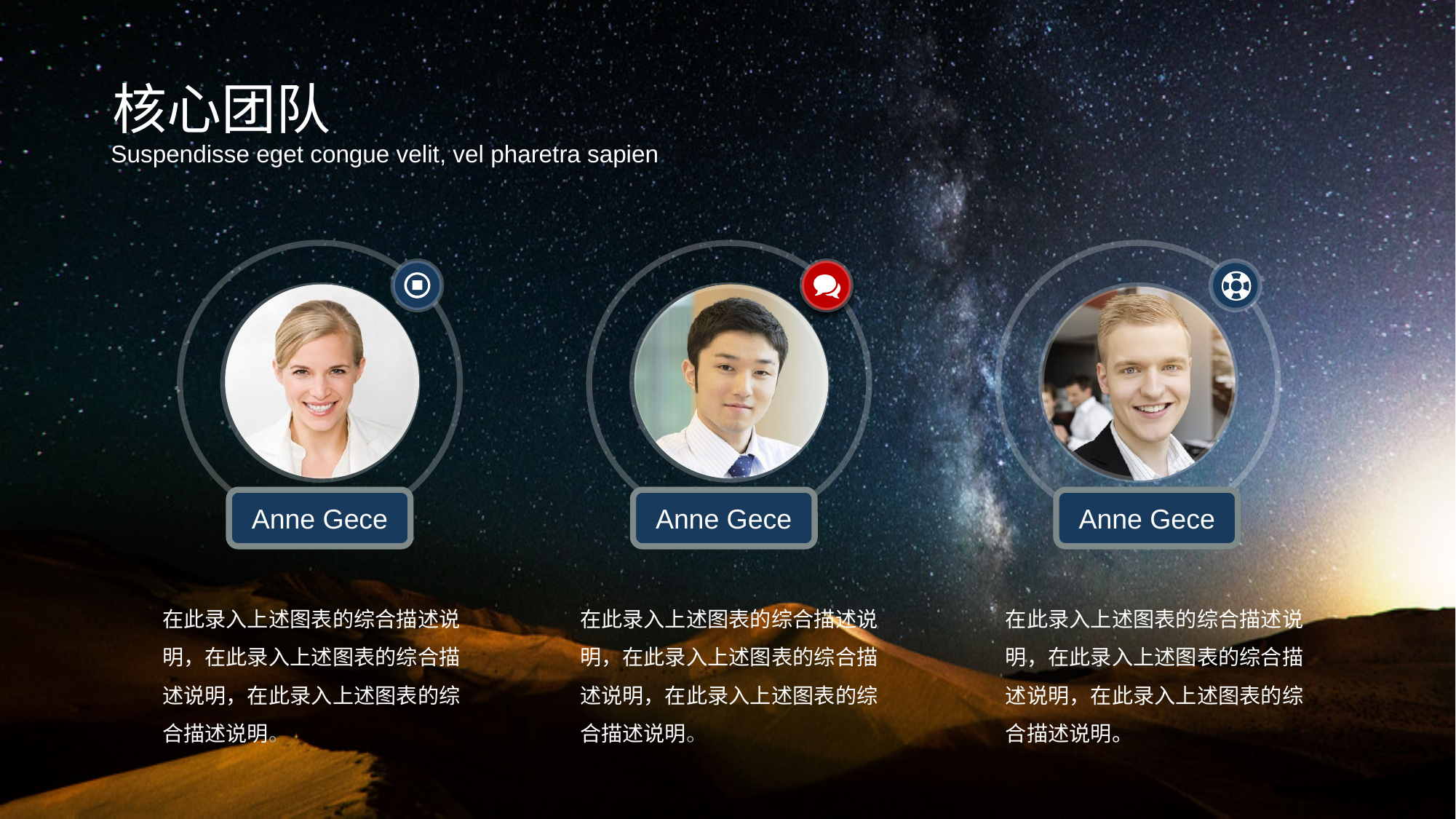

核心团队
Suspendisse eget congue velit, vel pharetra sapien.

Anne Gece
Anne Gece
Anne Gece
在此录入上述图表的综合描述说明，在此录入上述图表的综合描述说明，在此录入上述图表的综合描述说明。
在此录入上述图表的综合描述说明，在此录入上述图表的综合描述说明，在此录入上述图表的综合描述说明。
在此录入上述图表的综合描述说明，在此录入上述图表的综合描述说明，在此录入上述图表的综合描述说明。